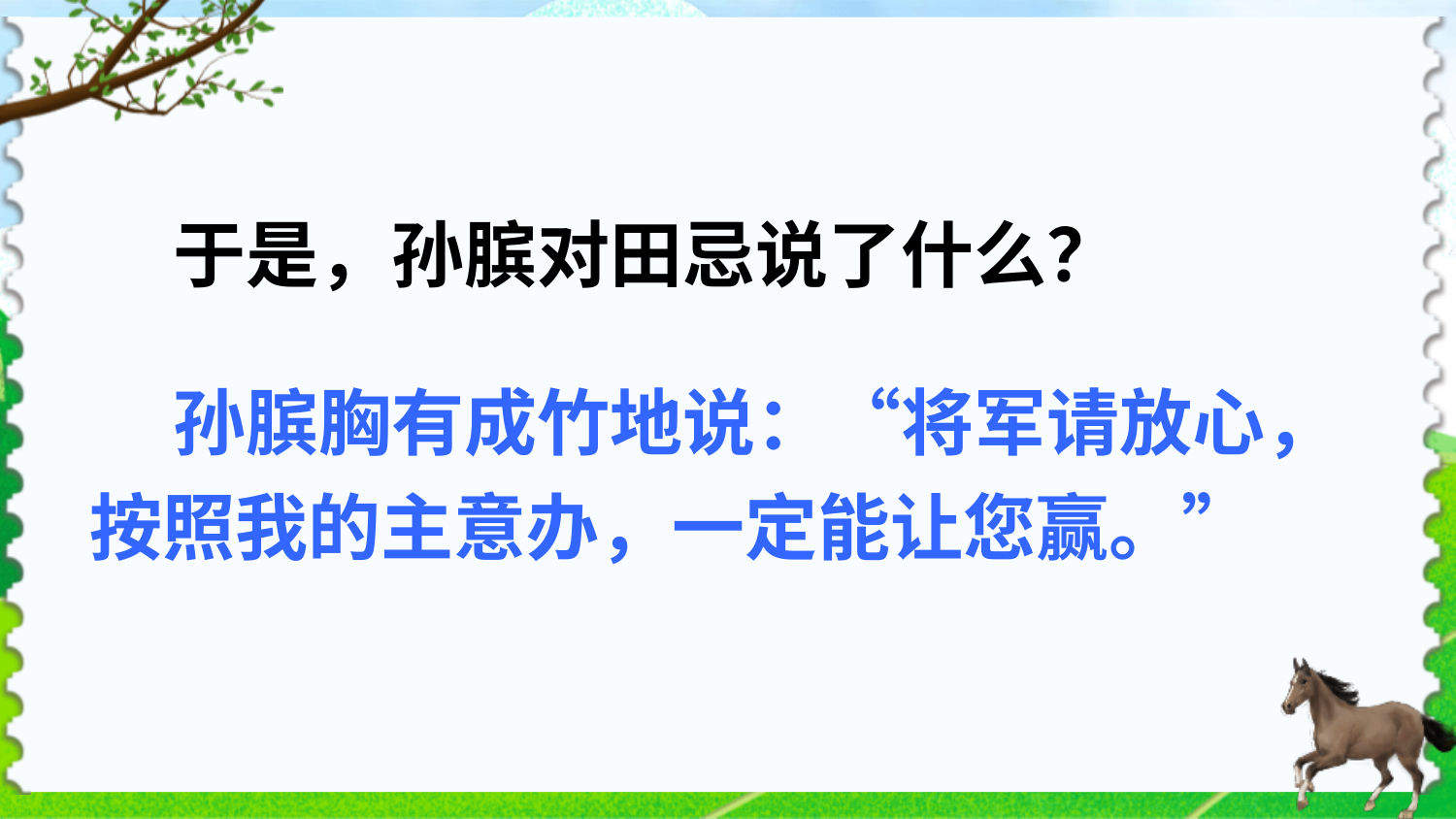

于是，孙膑对田忌说了什么？
    孙膑胸有成竹地说：“将军请放心，按照我的主意办，一定能让您赢。”